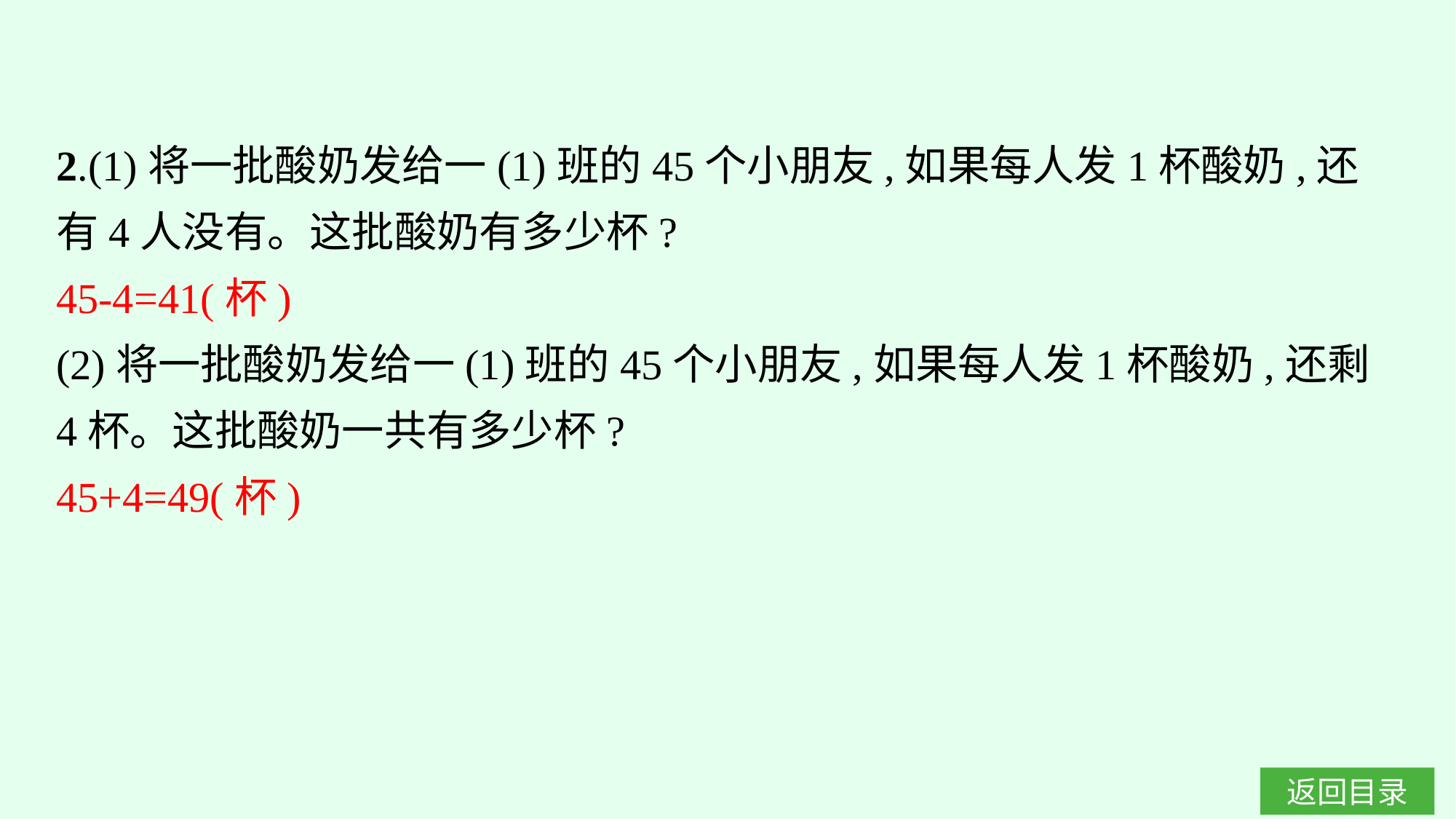

2.(1)将一批酸奶发给一(1)班的45个小朋友,如果每人发1杯酸奶,还有4人没有。这批酸奶有多少杯?
45-4=41(杯)
(2)将一批酸奶发给一(1)班的45个小朋友,如果每人发1杯酸奶,还剩4杯。这批酸奶一共有多少杯?
45+4=49(杯)